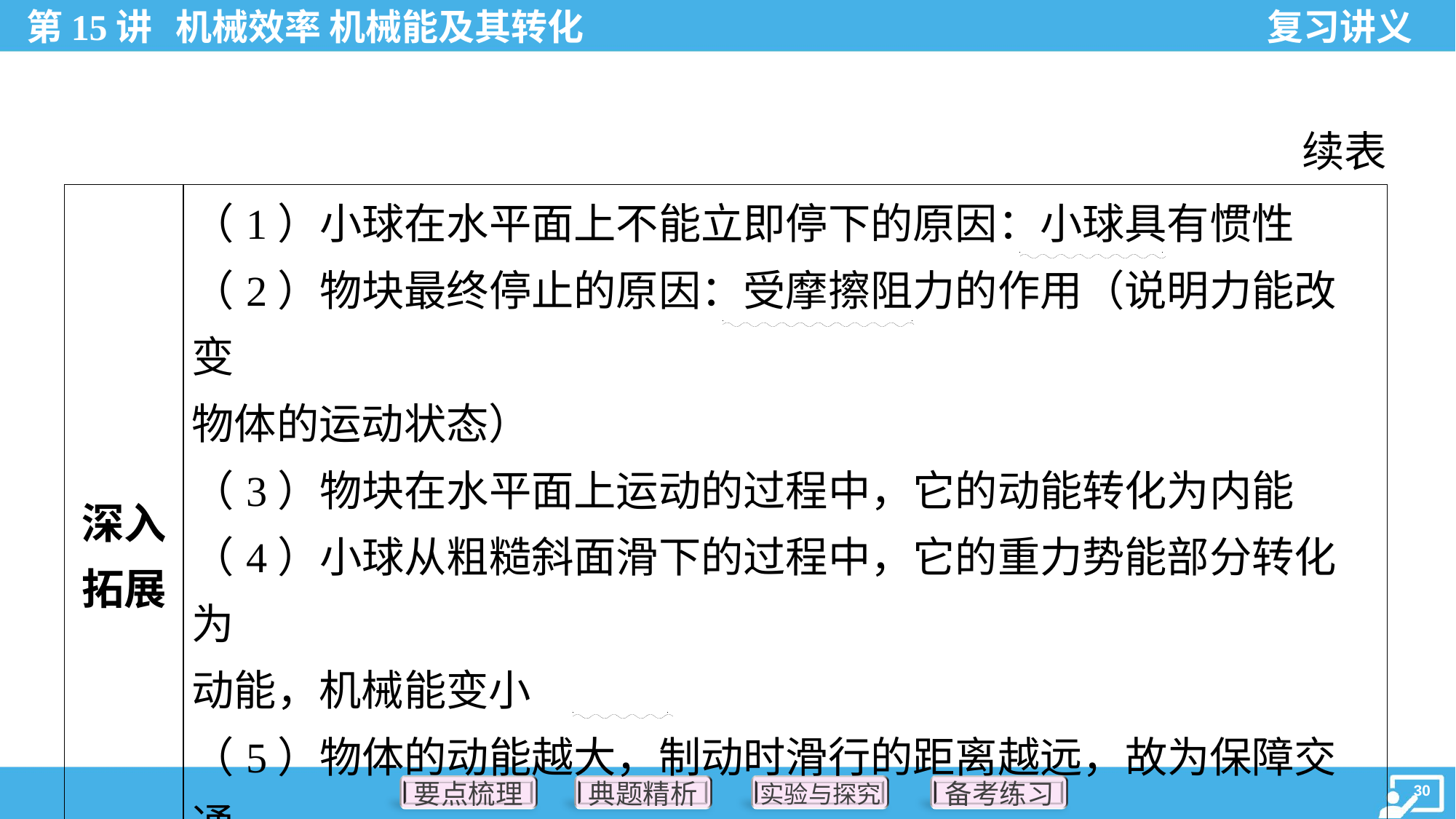

续表
| 深入 拓展 | （1）小球在水平面上不能立即停下的原因：小球具有惯性 （2）物块最终停止的原因：受摩擦阻力的作用（说明力能改变 物体的运动状态） （3）物块在水平面上运动的过程中，它的动能转化为内能 （4）小球从粗糙斜面滑下的过程中，它的重力势能部分转化为 动能，机械能变小 （5）物体的动能越大，制动时滑行的距离越远，故为保障交通 安全，须对通行车辆限重限速 |
| --- | --- |
.            .
.                .
.        .